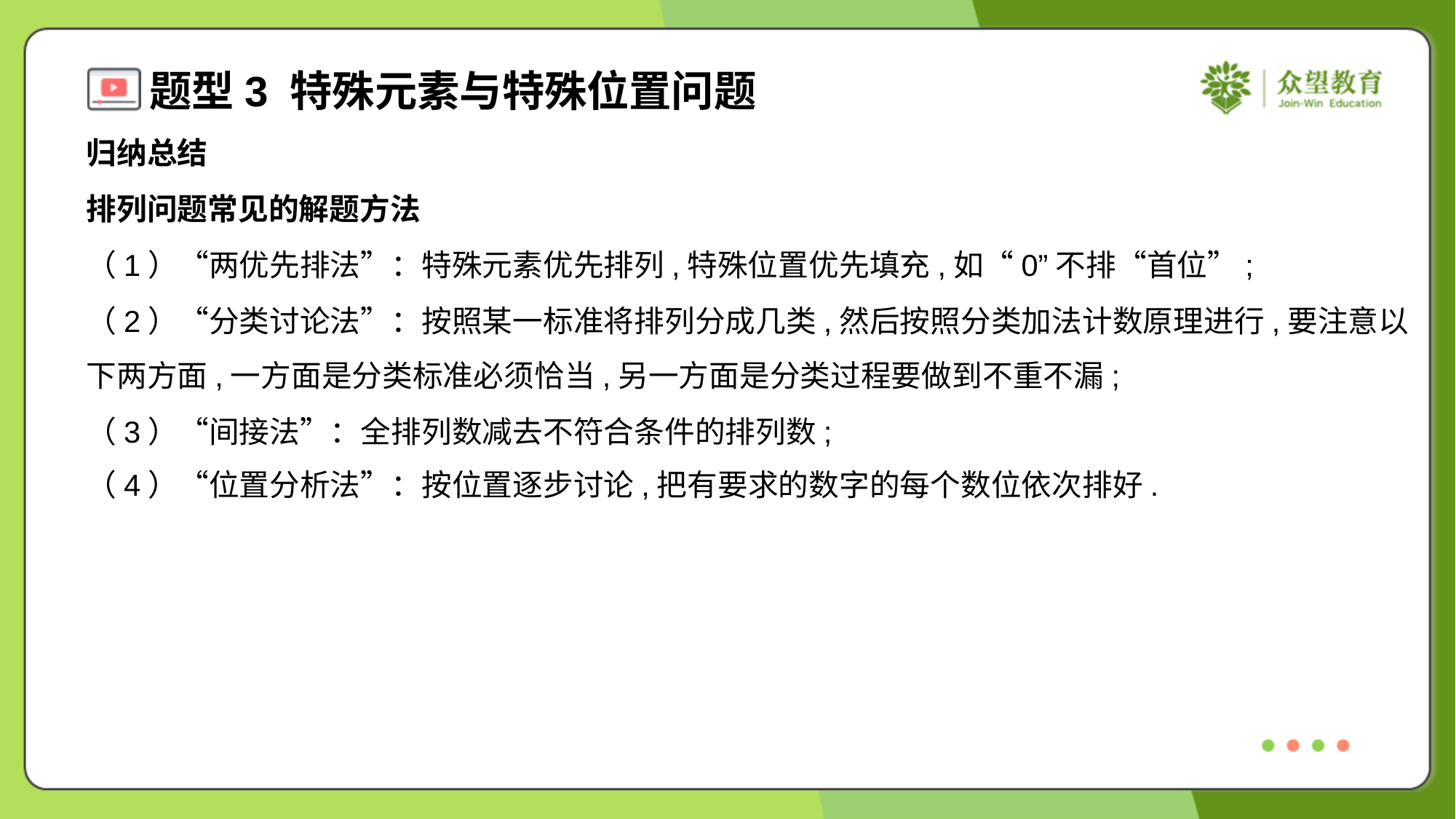

归纳总结
排列问题常见的解题方法
（1）“两优先排法”：特殊元素优先排列,特殊位置优先填充,如“0”不排“首位”;
（2）“分类讨论法”：按照某一标准将排列分成几类,然后按照分类加法计数原理进行,要注意以
下两方面,一方面是分类标准必须恰当,另一方面是分类过程要做到不重不漏;
（3）“间接法”：全排列数减去不符合条件的排列数;
（4）“位置分析法”：按位置逐步讨论,把有要求的数字的每个数位依次排好.